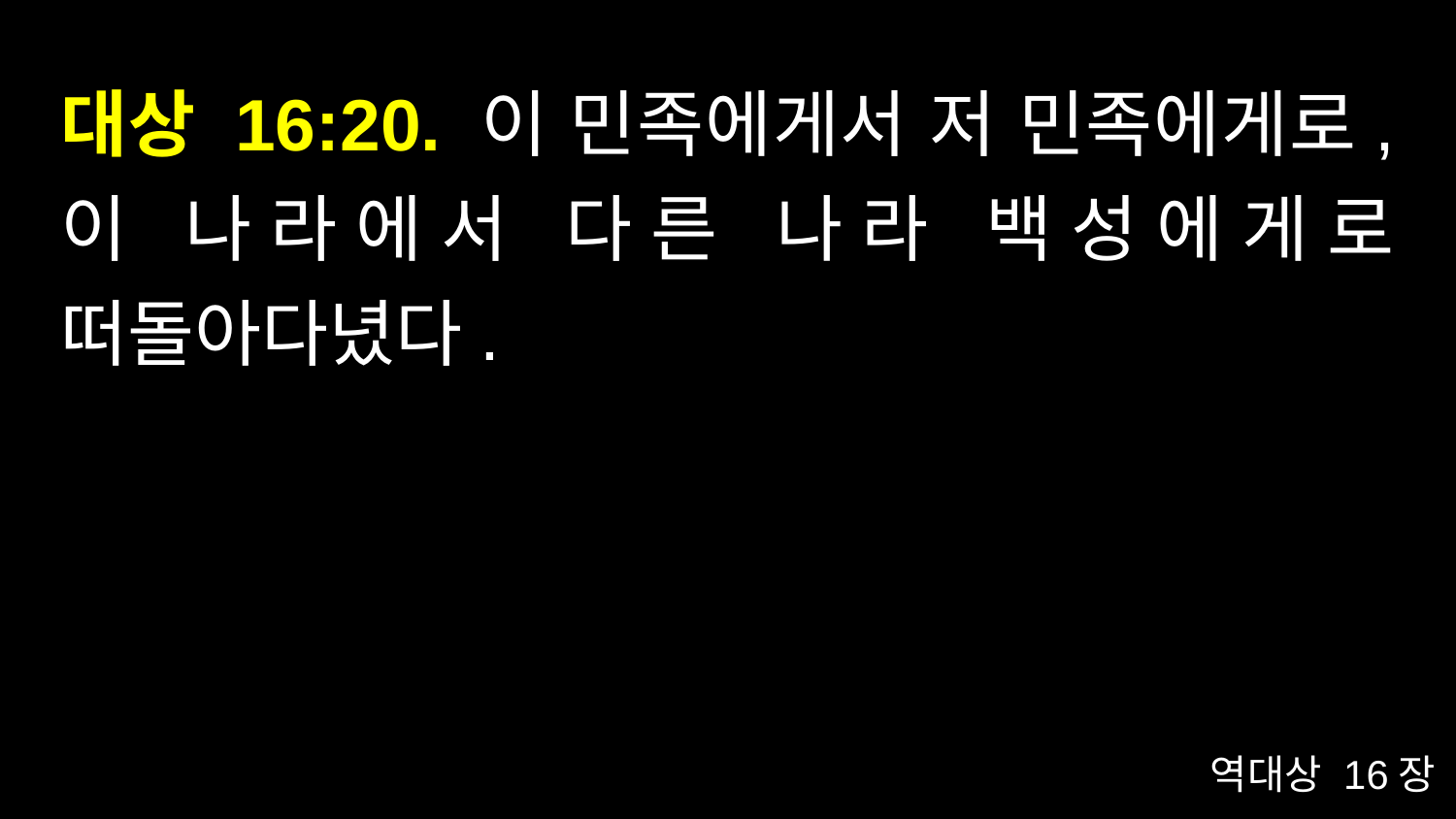

# 대상 16:20. 이 민족에게서 저 민족에게로, 이 나라에서 다른 나라 백성에게로 떠돌아다녔다.
역대상 16장